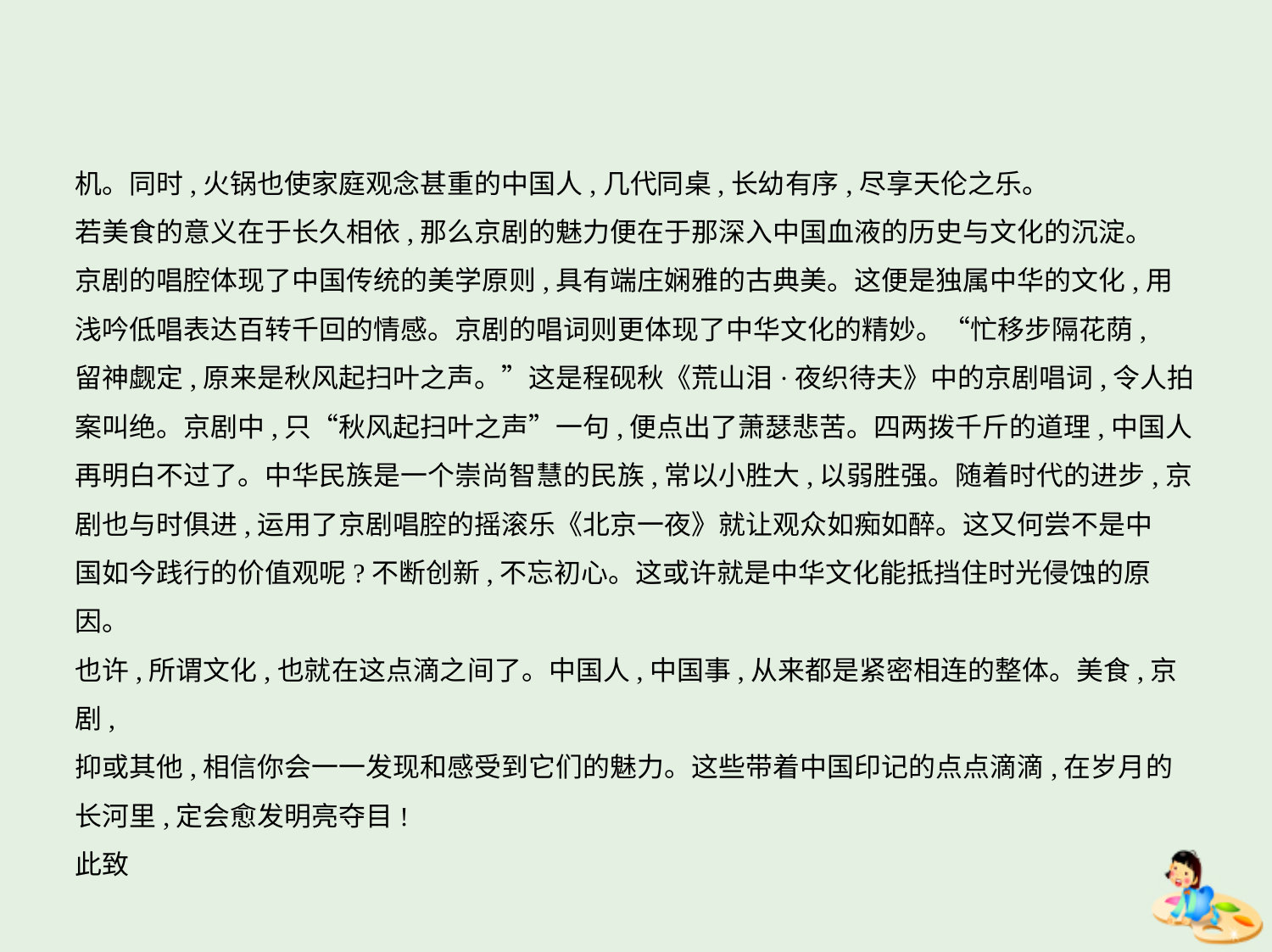

机。同时,火锅也使家庭观念甚重的中国人,几代同桌,长幼有序,尽享天伦之乐。
若美食的意义在于长久相依,那么京剧的魅力便在于那深入中国血液的历史与文化的沉淀。
京剧的唱腔体现了中国传统的美学原则,具有端庄娴雅的古典美。这便是独属中华的文化,用
浅吟低唱表达百转千回的情感。京剧的唱词则更体现了中华文化的精妙。“忙移步隔花荫,
留神觑定,原来是秋风起扫叶之声。”这是程砚秋《荒山泪·夜织待夫》中的京剧唱词,令人拍
案叫绝。京剧中,只“秋风起扫叶之声”一句,便点出了萧瑟悲苦。四两拨千斤的道理,中国人
再明白不过了。中华民族是一个崇尚智慧的民族,常以小胜大,以弱胜强。随着时代的进步,京
剧也与时俱进,运用了京剧唱腔的摇滚乐《北京一夜》就让观众如痴如醉。这又何尝不是中
国如今践行的价值观呢?不断创新,不忘初心。这或许就是中华文化能抵挡住时光侵蚀的原
因。
也许,所谓文化,也就在这点滴之间了。中国人,中国事,从来都是紧密相连的整体。美食,京剧,
抑或其他,相信你会一一发现和感受到它们的魅力。这些带着中国印记的点点滴滴,在岁月的
长河里,定会愈发明亮夺目!
此致